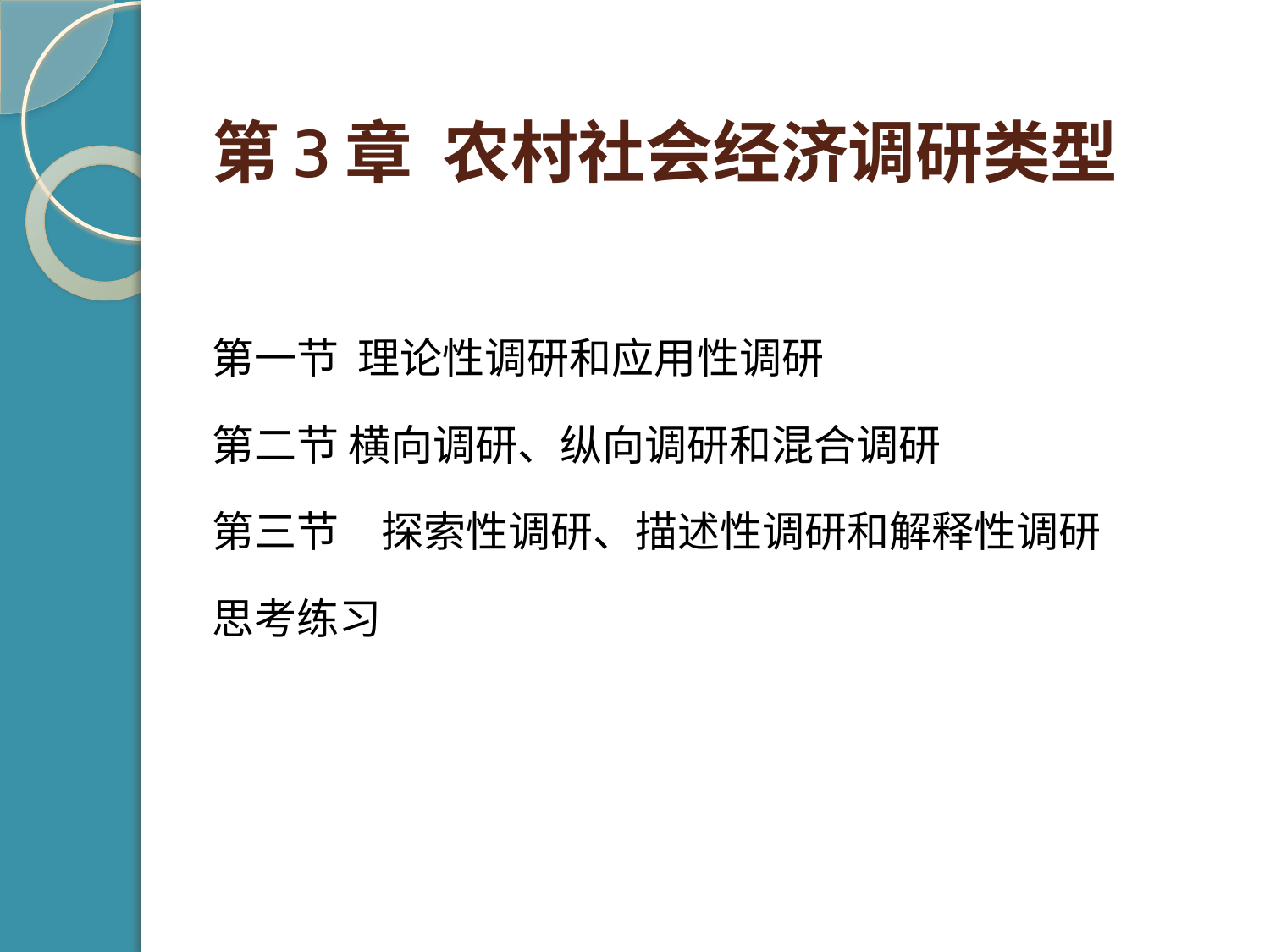

# 第3章  农村社会经济调研类型
第一节  理论性调研和应用性调研
第二节 横向调研、纵向调研和混合调研
第三节　探索性调研、描述性调研和解释性调研
思考练习